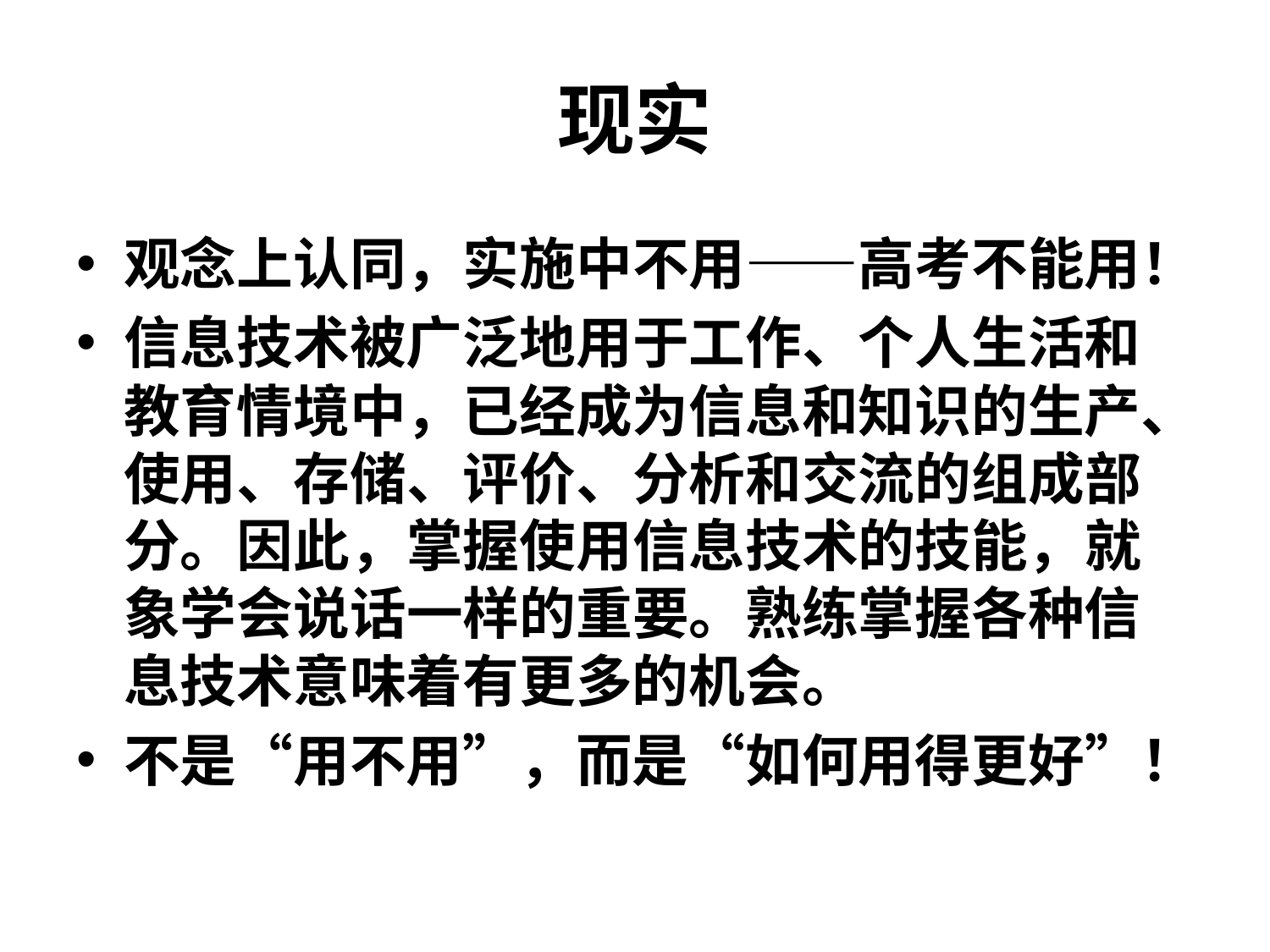

# 现实
观念上认同，实施中不用——高考不能用！
信息技术被广泛地用于工作、个人生活和教育情境中，已经成为信息和知识的生产、使用、存储、评价、分析和交流的组成部分。因此，掌握使用信息技术的技能，就象学会说话一样的重要。熟练掌握各种信息技术意味着有更多的机会。
不是“用不用”，而是“如何用得更好”！